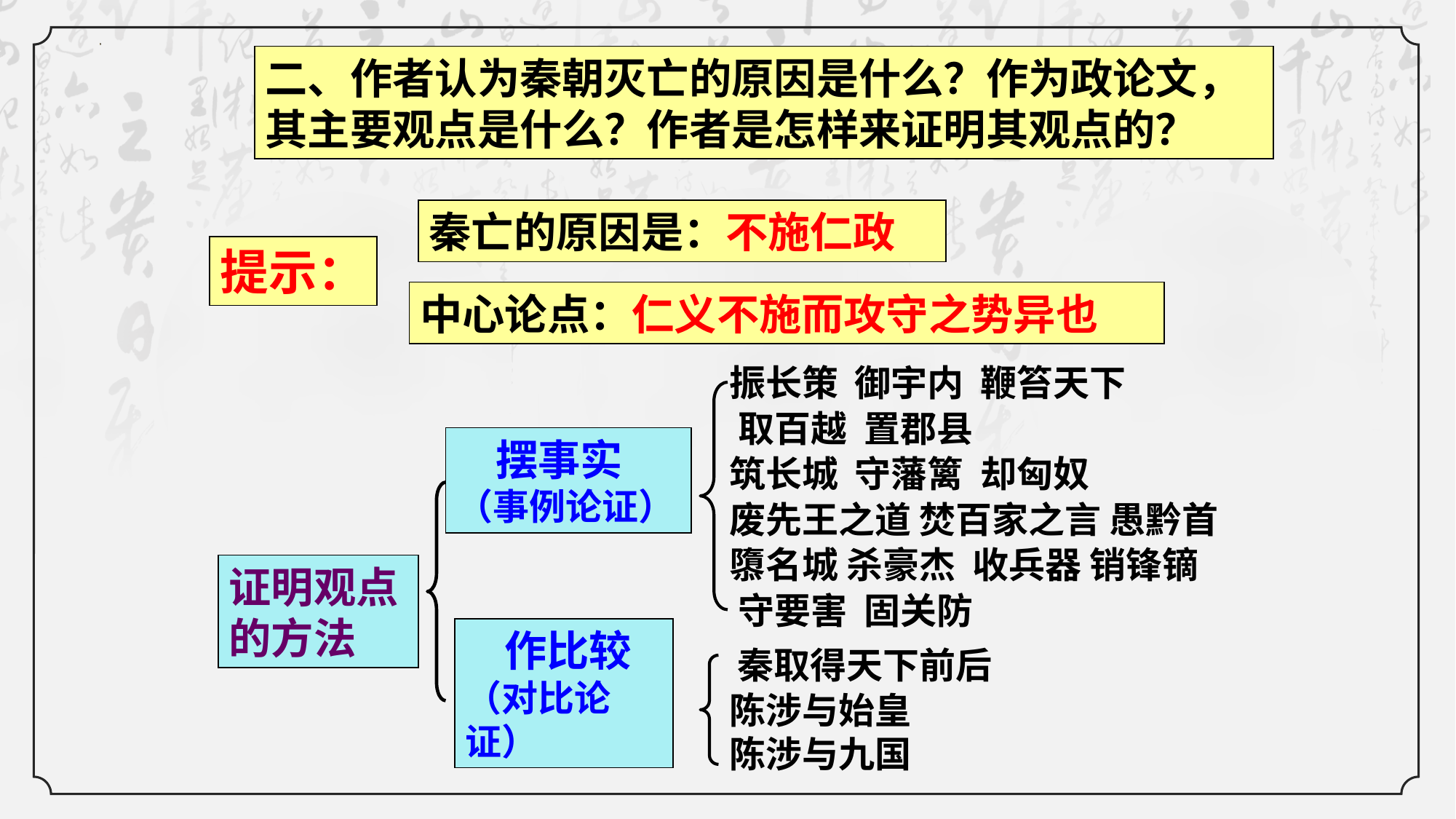

二、作者认为秦朝灭亡的原因是什么？作为政论文，其主要观点是什么？作者是怎样来证明其观点的？
秦亡的原因是：不施仁政
提示：
中心论点：仁义不施而攻守之势异也
振长策  御宇内  鞭笞天下

取百越  置郡县
   摆事实
（事例论证）
筑长城  守藩篱  却匈奴

废先王之道 焚百家之言 愚黔首
隳名城 杀豪杰  收兵器 销锋镝
证明观点的方法
守要害  固关防
   作比较
（对比论证）
 秦取得天下前后

陈涉与始皇
陈涉与九国